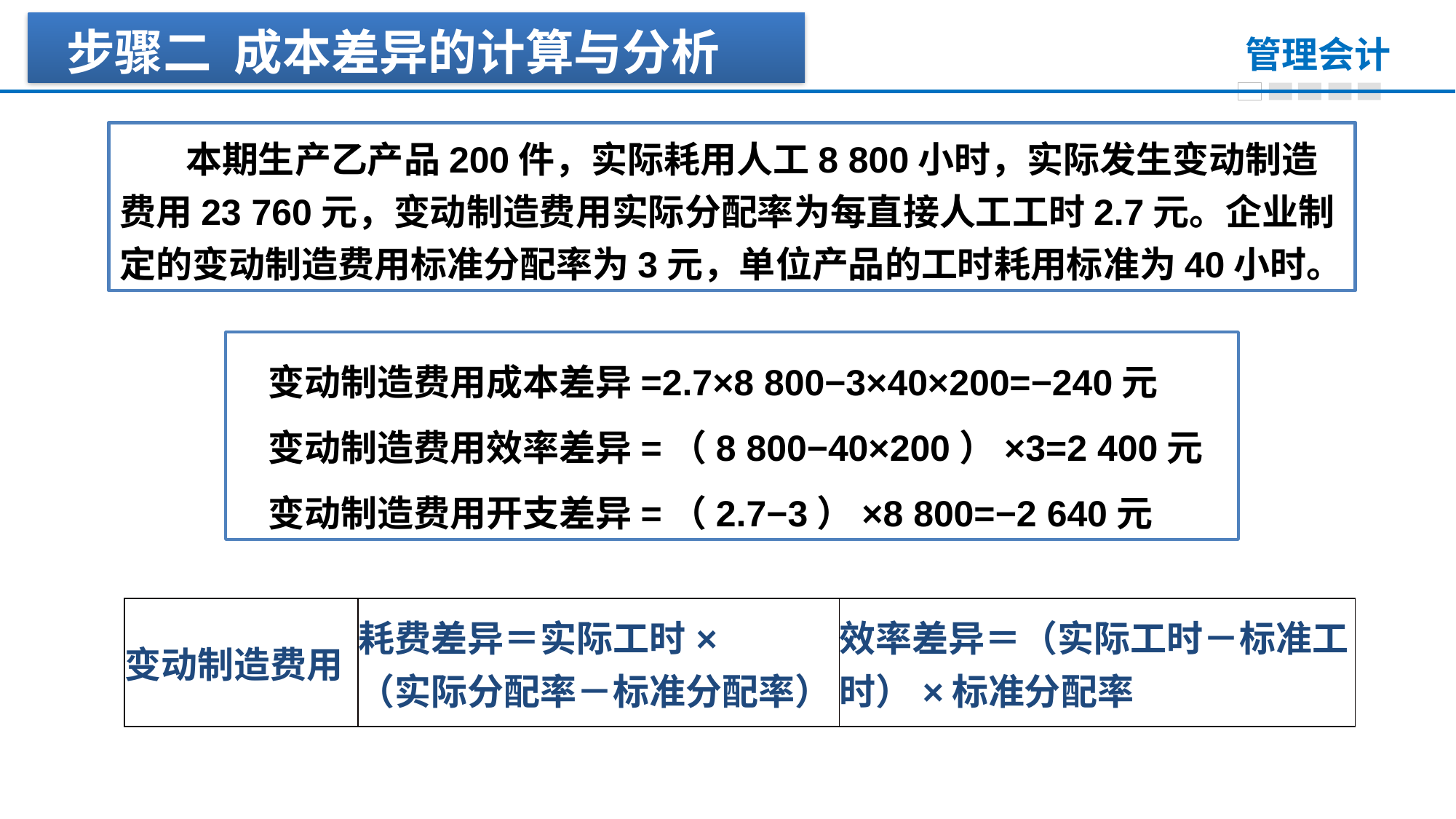

步骤二  成本差异的计算与分析
       本期生产乙产品200件，实际耗用人工8 800小时，实际发生变动制造费用23 760元，变动制造费用实际分配率为每直接人工工时2.7元。企业制定的变动制造费用标准分配率为3元，单位产品的工时耗用标准为40小时。
变动制造费用成本差异=2.7×8 800−3×40×200=−240元
变动制造费用效率差异=（8 800−40×200）×3=2 400元
变动制造费用开支差异=（2.7−3）×8 800=−2 640元
| 变动制造费用 | 耗费差异＝实际工时× （实际分配率－标准分配率） | 效率差异＝（实际工时－标准工时）×标准分配率 |
| --- | --- | --- |